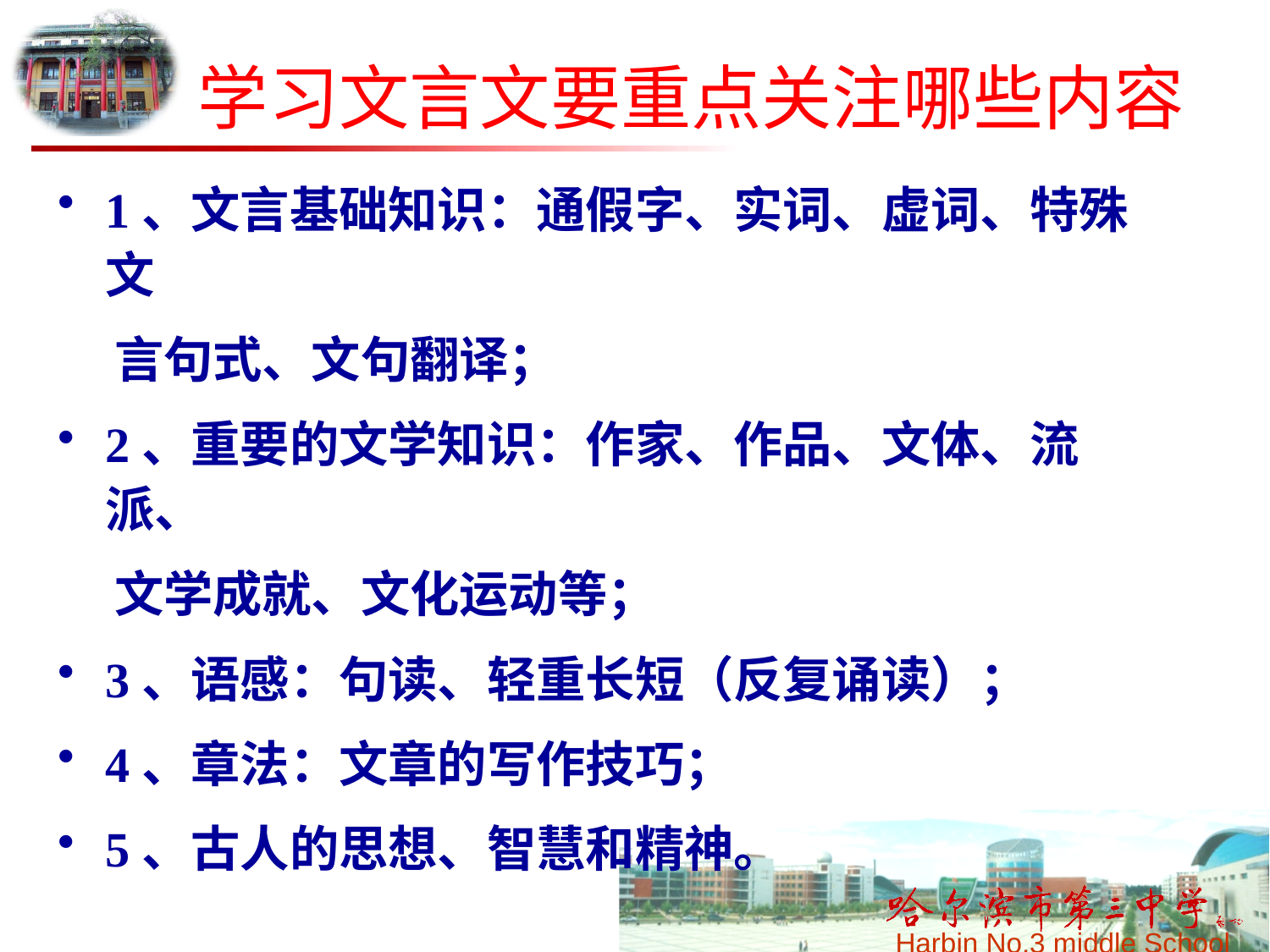

学习文言文要重点关注哪些内容
1、文言基础知识：通假字、实词、虚词、特殊文
    言句式、文句翻译；
2、重要的文学知识：作家、作品、文体、流派、
    文学成就、文化运动等；
3、语感：句读、轻重长短（反复诵读）；
4、章法：文章的写作技巧；
5、古人的思想、智慧和精神。